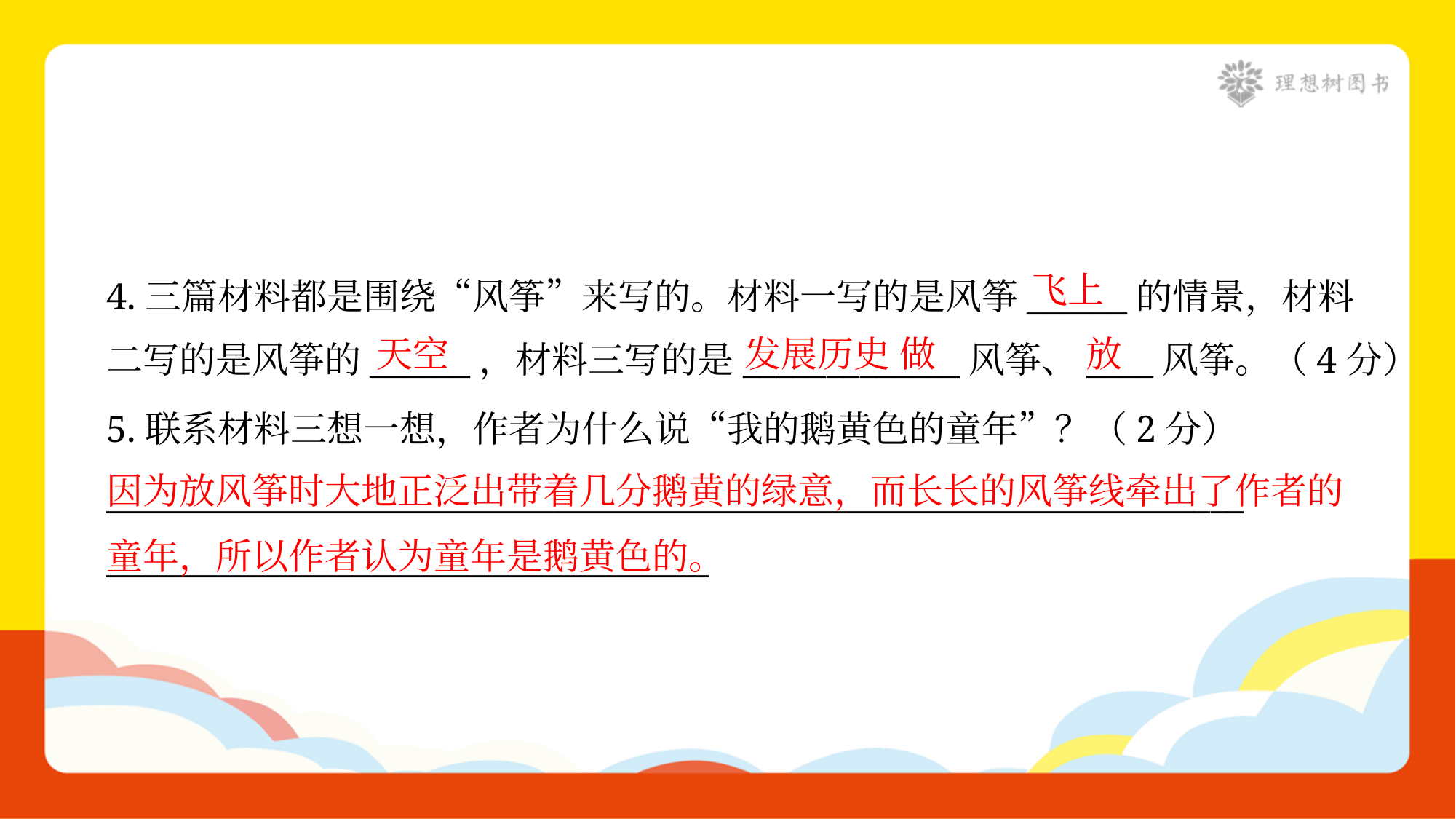

飞上
4.三篇材料都是围绕“风筝”来写的。材料一写的是风筝______的情景，材料
二写的是风筝的______，材料三写的是_____________风筝、____风筝。（4分）
天空
发展历史 做
放
5.联系材料三想一想，作者为什么说“我的鹅黄色的童年”？（2分）
____________________________________________________________________
____________________________________
因为放风筝时大地正泛出带着几分鹅黄的绿意，而长长的风筝线牵出了作者的童年，所以作者认为童年是鹅黄色的。